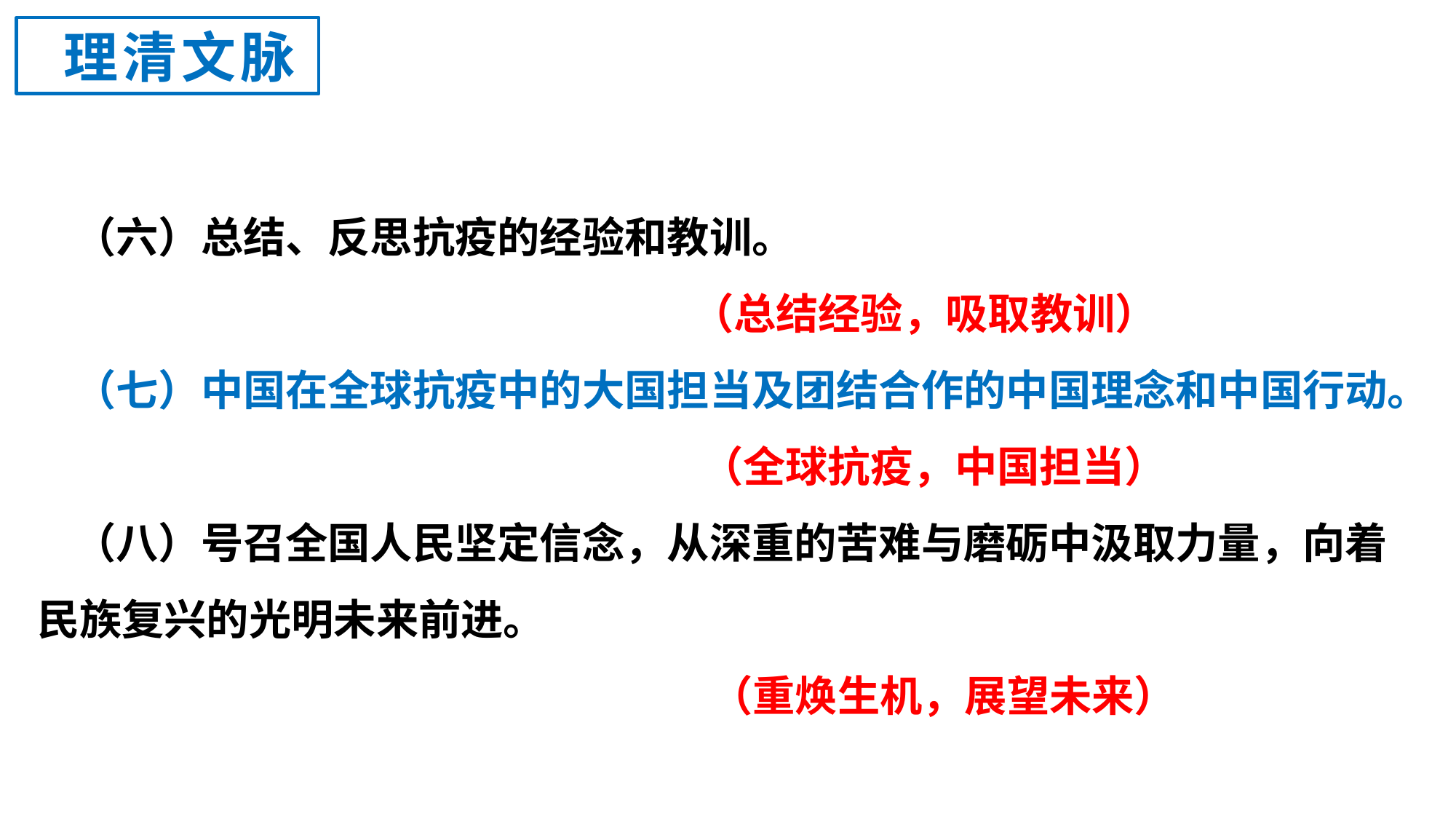

理清文脉
（六）总结、反思抗疫的经验和教训。
                                                               （总结经验，吸取教训）
（七）中国在全球抗疫中的大国担当及团结合作的中国理念和中国行动。
                                                                （全球抗疫，中国担当）
（八）号召全国人民坚定信念，从深重的苦难与磨砺中汲取力量，向着民族复兴的光明未来前进。
                                                                 （重焕生机，展望未来）